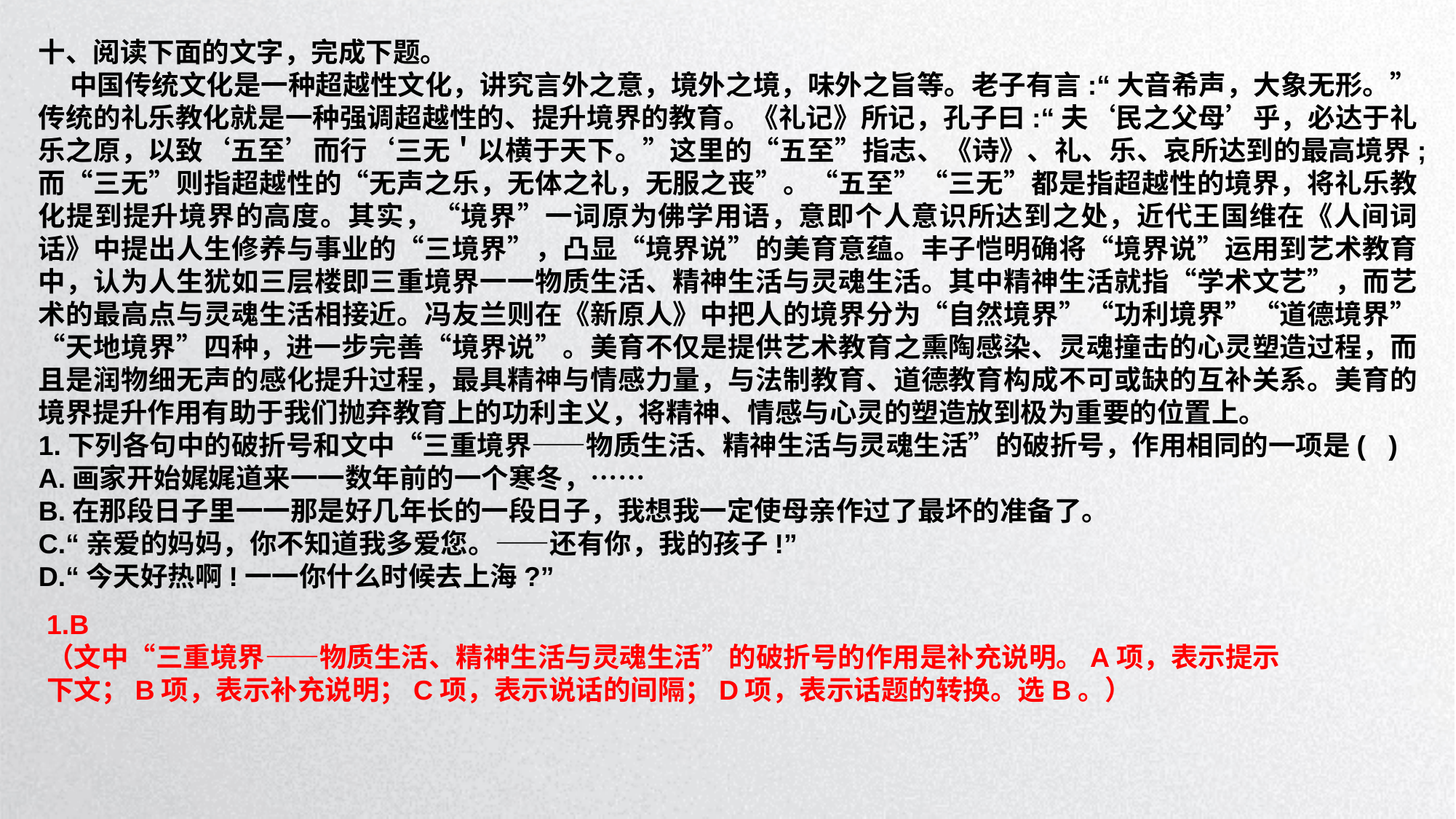

十、阅读下面的文字，完成下题。
    中国传统文化是一种超越性文化，讲究言外之意，境外之境，味外之旨等。老子有言:“大音希声，大象无形。”传统的礼乐教化就是一种强调超越性的、提升境界的教育。《礼记》所记，孔子曰:“夫‘民之父母’乎，必达于礼乐之原，以致‘五至’而行‘三无＇以横于天下。”这里的“五至”指志、《诗》、礼、乐、哀所达到的最高境界;而“三无”则指超越性的“无声之乐，无体之礼，无服之丧”。“五至”“三无”都是指超越性的境界，将礼乐教化提到提升境界的高度。其实，“境界”一词原为佛学用语，意即个人意识所达到之处，近代王国维在《人间词话》中提出人生修养与事业的“三境界”，凸显“境界说”的美育意蕴。丰子恺明确将“境界说”运用到艺术教育中，认为人生犹如三层楼即三重境界一一物质生活、精神生活与灵魂生活。其中精神生活就指“学术文艺”，而艺术的最高点与灵魂生活相接近。冯友兰则在《新原人》中把人的境界分为“自然境界”“功利境界”“道德境界”“天地境界”四种，进一步完善“境界说”。美育不仅是提供艺术教育之熏陶感染、灵魂撞击的心灵塑造过程，而且是润物细无声的感化提升过程，最具精神与情感力量，与法制教育、道德教育构成不可或缺的互补关系。美育的境界提升作用有助于我们抛弃教育上的功利主义，将精神、情感与心灵的塑造放到极为重要的位置上。
1.下列各句中的破折号和文中“三重境界——物质生活、精神生活与灵魂生活”的破折号，作用相同的一项是(   )
A.画家开始娓娓道来一一数年前的一个寒冬，……
B.在那段日子里一一那是好几年长的一段日子，我想我一定使母亲作过了最坏的准备了。
C.“亲爱的妈妈，你不知道我多爱您。——还有你，我的孩子!”
D.“今天好热啊!一一你什么时候去上海?”
1.B
（文中“三重境界——物质生活、精神生活与灵魂生活”的破折号的作用是补充说明。A项，表示提示下文；B项，表示补充说明；C项，表示说话的间隔；D项，表示话题的转换。选B。）